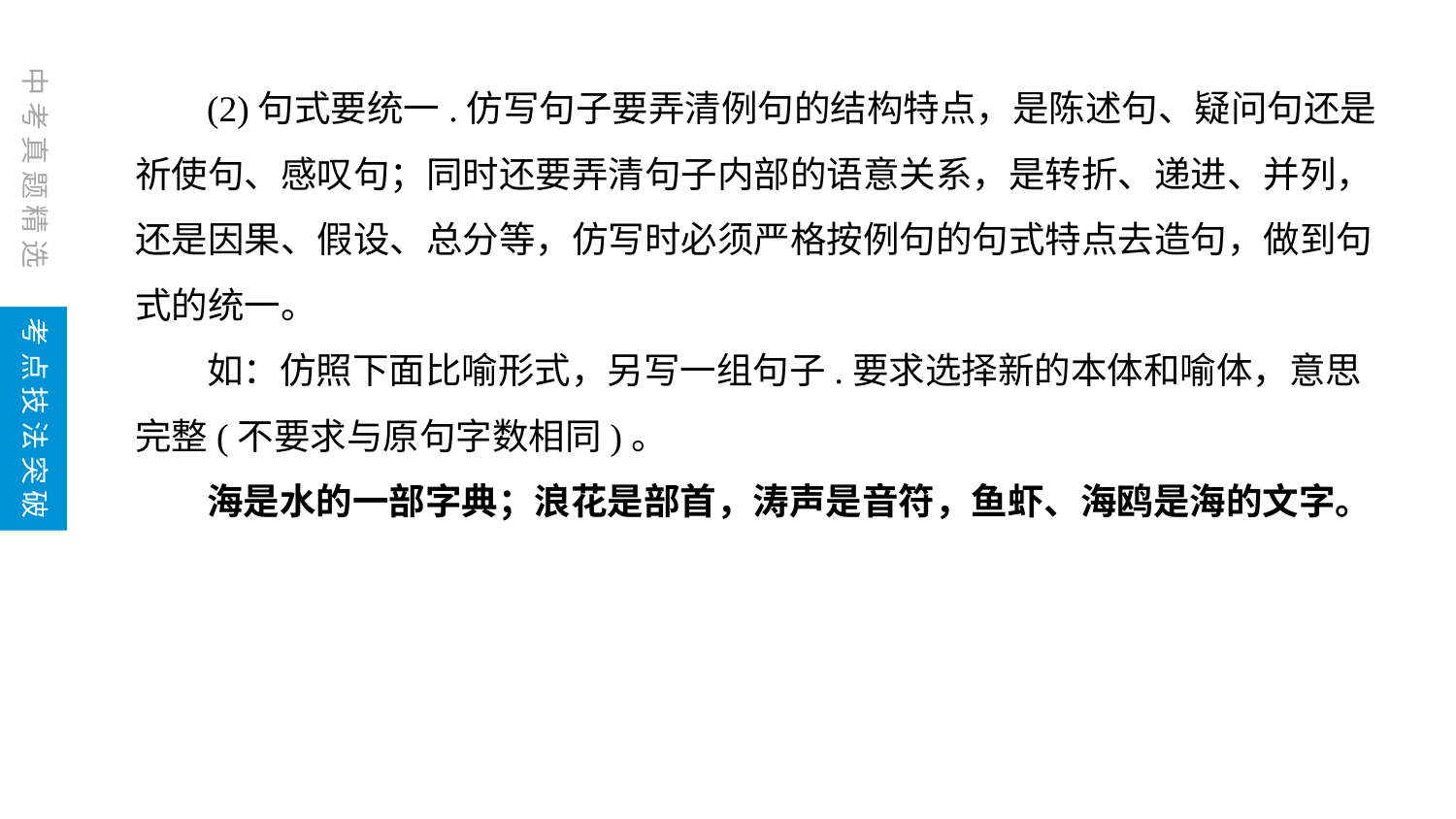

(2)句式要统一.仿写句子要弄清例句的结构特点，是陈述句、疑问句还是祈使句、感叹句；同时还要弄清句子内部的语意关系，是转折、递进、并列，还是因果、假设、总分等，仿写时必须严格按例句的句式特点去造句，做到句式的统一。
如：仿照下面比喻形式，另写一组句子.要求选择新的本体和喻体，意思完整(不要求与原句字数相同)。
海是水的一部字典；浪花是部首，涛声是音符，鱼虾、海鸥是海的文字。